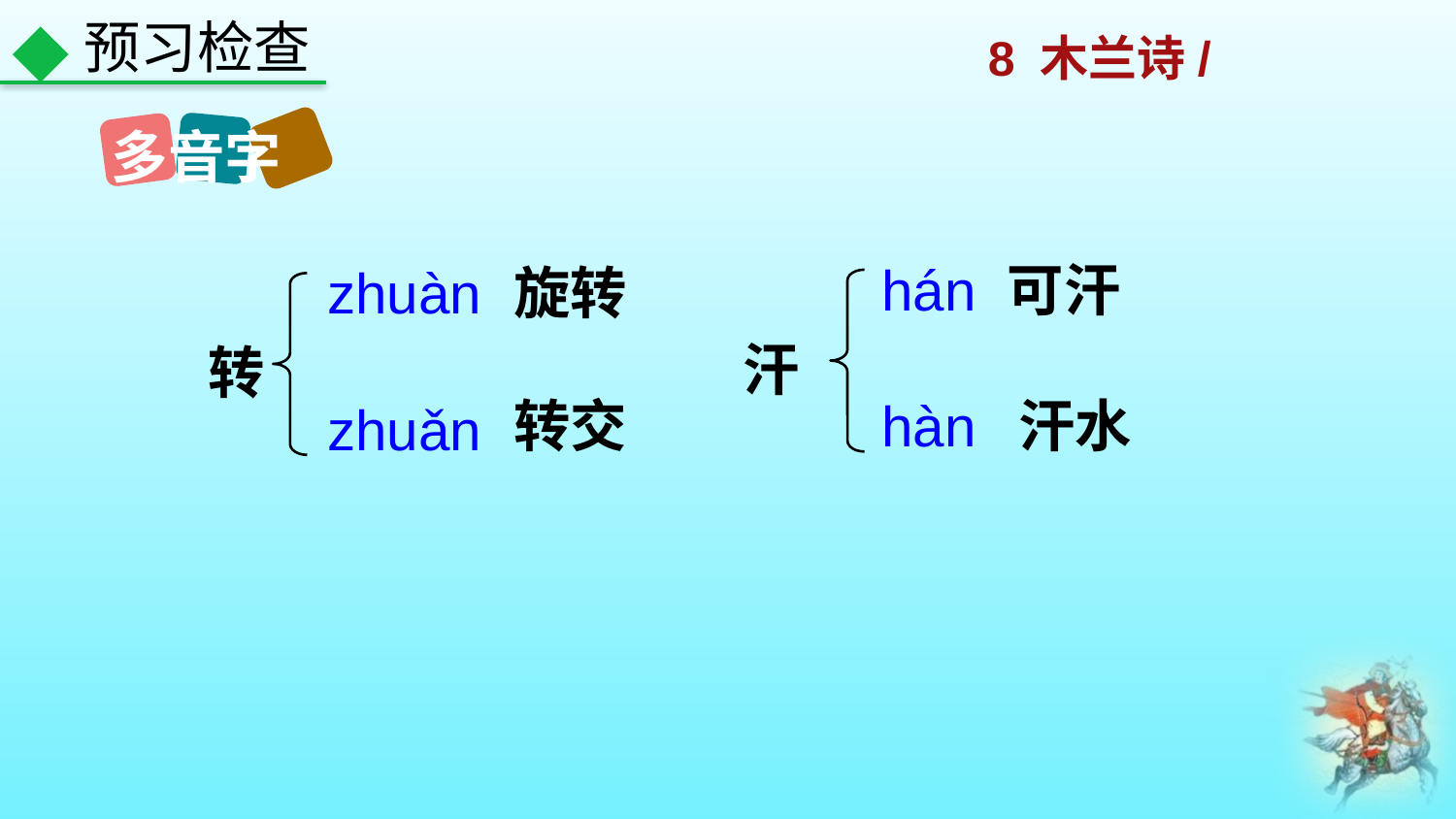

预习检查

多音字

hán
可汗
zhuàn
旋转

汗
转
转交
hàn
汗水
zhuǎn